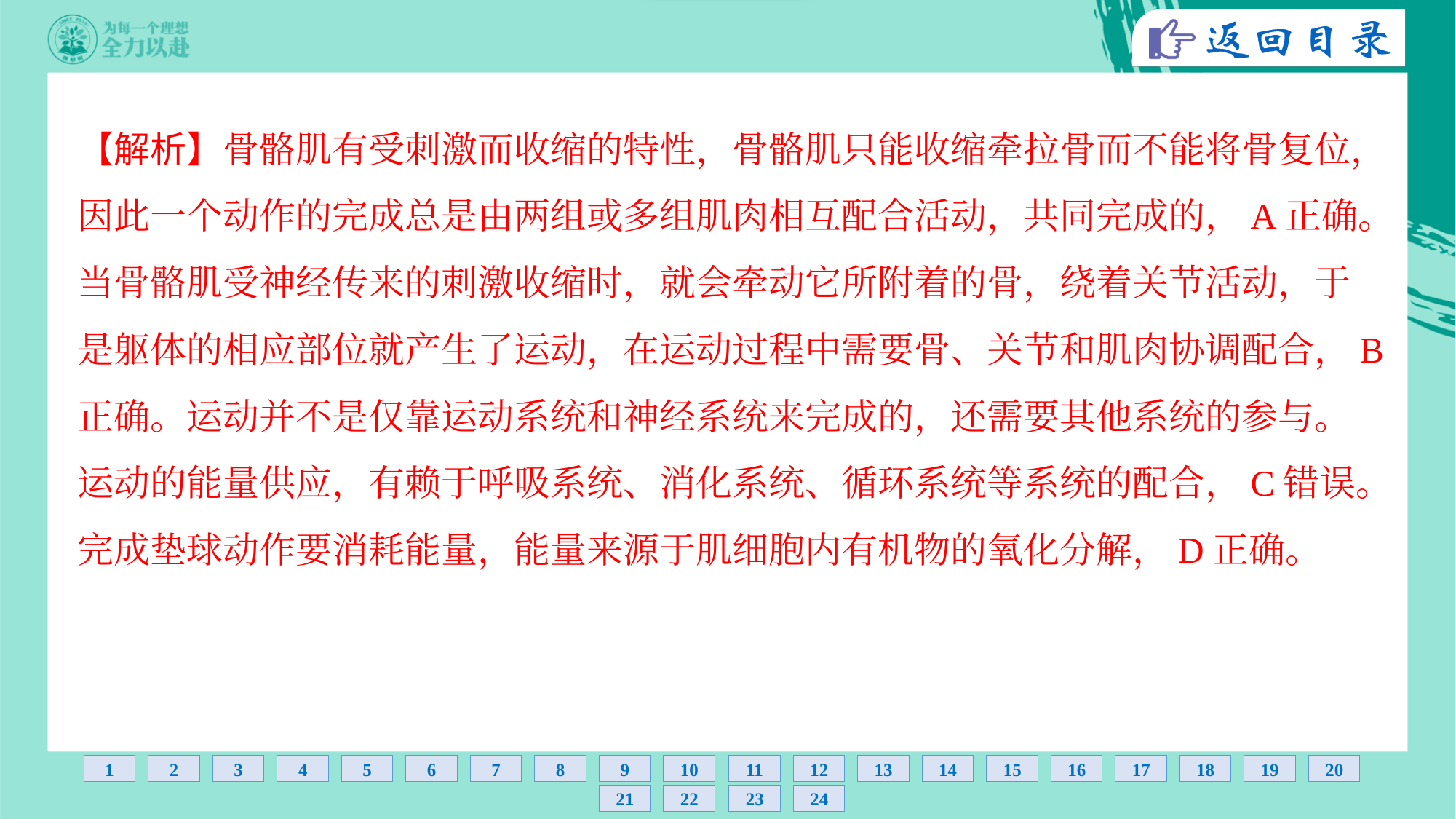

【解析】骨骼肌有受刺激而收缩的特性，骨骼肌只能收缩牵拉骨而不能将骨复位，
因此一个动作的完成总是由两组或多组肌肉相互配合活动，共同完成的，A正确。
当骨骼肌受神经传来的刺激收缩时，就会牵动它所附着的骨，绕着关节活动，于
是躯体的相应部位就产生了运动，在运动过程中需要骨、关节和肌肉协调配合，B
正确。运动并不是仅靠运动系统和神经系统来完成的，还需要其他系统的参与。
运动的能量供应，有赖于呼吸系统、消化系统、循环系统等系统的配合，C错误。
完成垫球动作要消耗能量，能量来源于肌细胞内有机物的氧化分解，D正确。